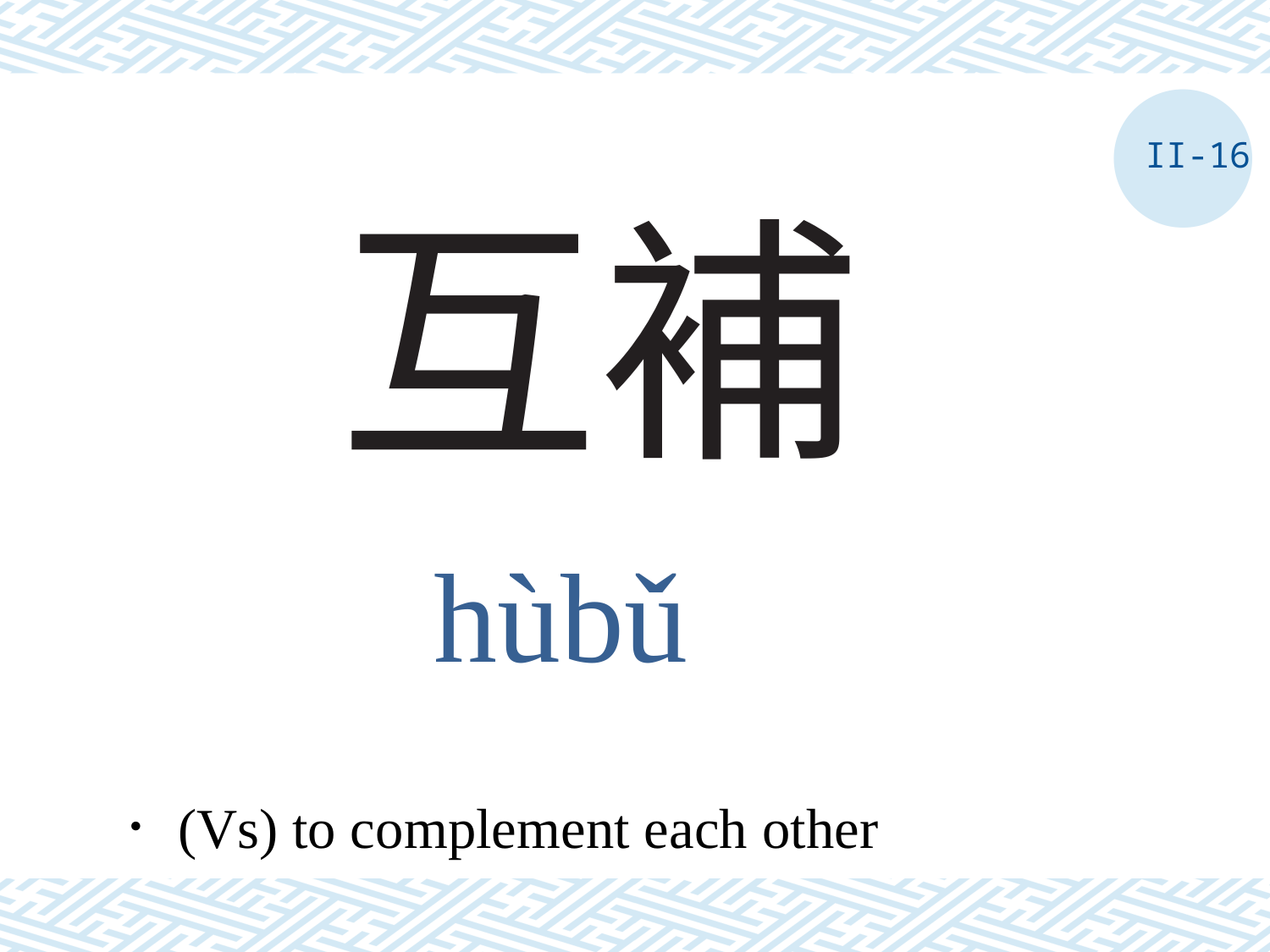

II-16

# 互補
hùbǔ
．(Vs) to complement each other